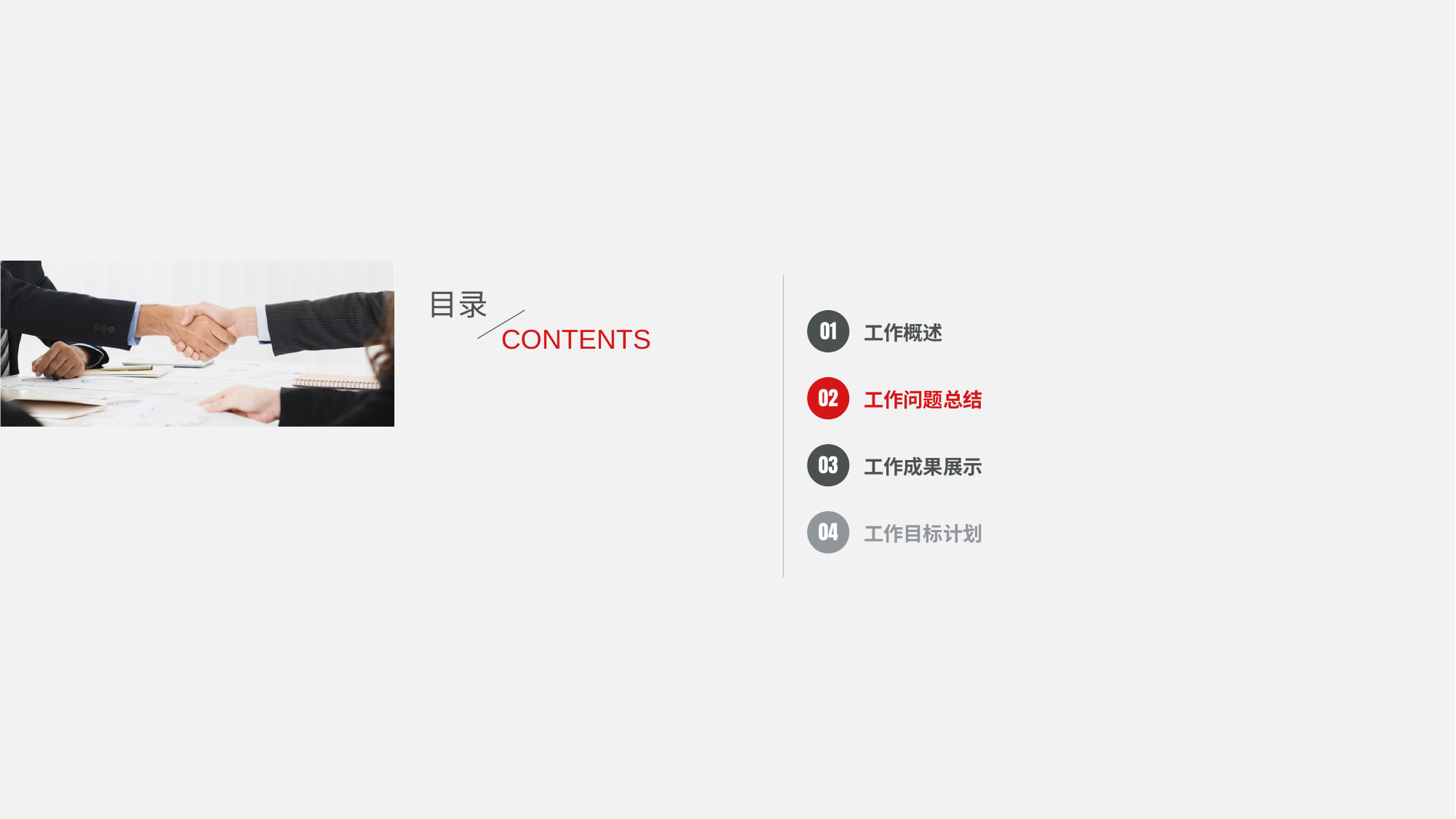

目录
CONTENTS
01
工作概述
02
工作问题总结
03
工作成果展示
04
工作目标计划